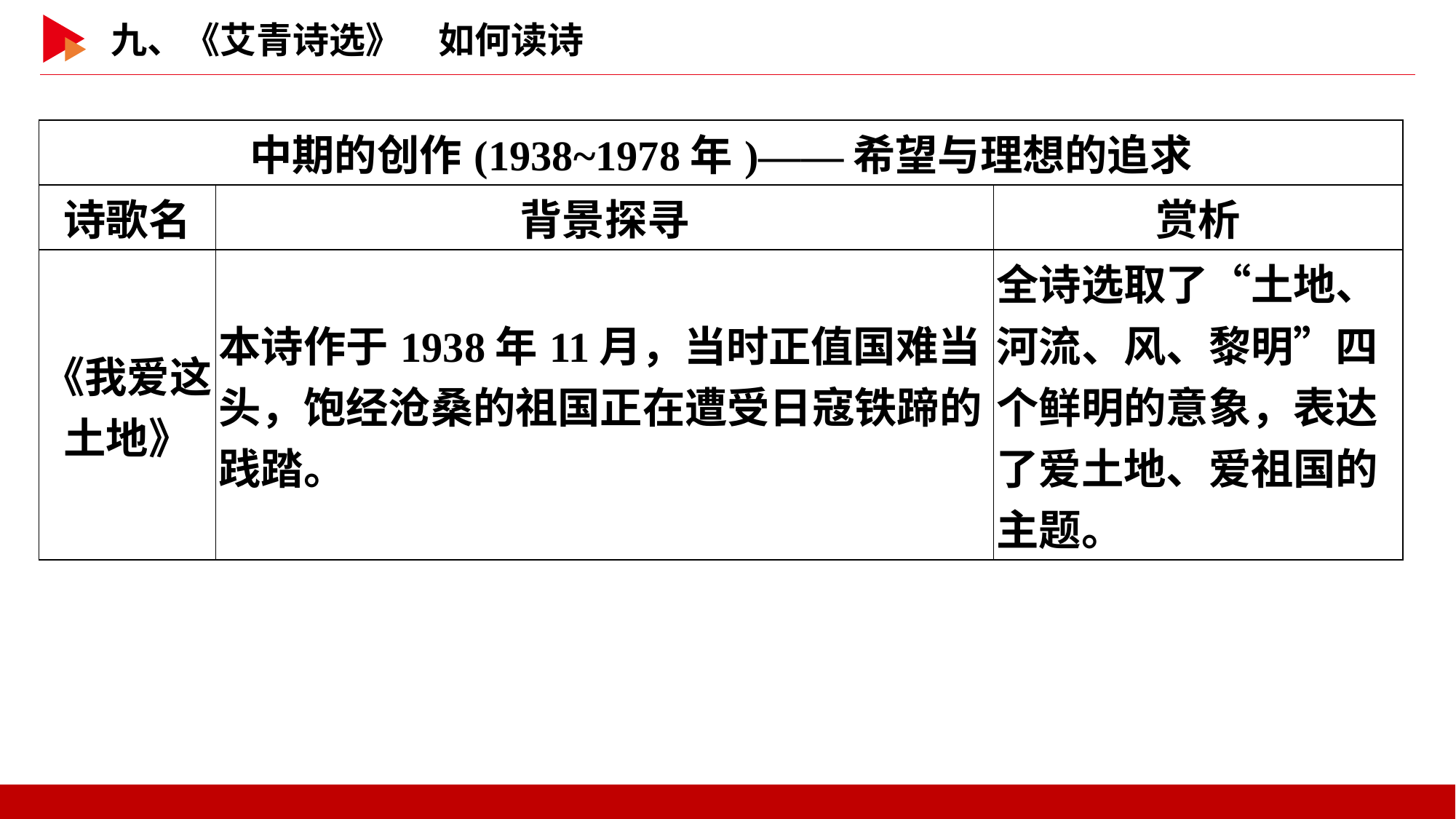

| 中期的创作(1938~1978年)——希望与理想的追求 |  |  |
| --- | --- | --- |
| 诗歌名 | 背景探寻 | 赏析 |
| 《我爱这 土地》 | 本诗作于1938年11月，当时正值国难当头，饱经沧桑的祖国正在遭受日寇铁蹄的践踏。 | 全诗选取了“土地、河流、风、黎明”四个鲜明的意象，表达了爱土地、爱祖国的主题。 |